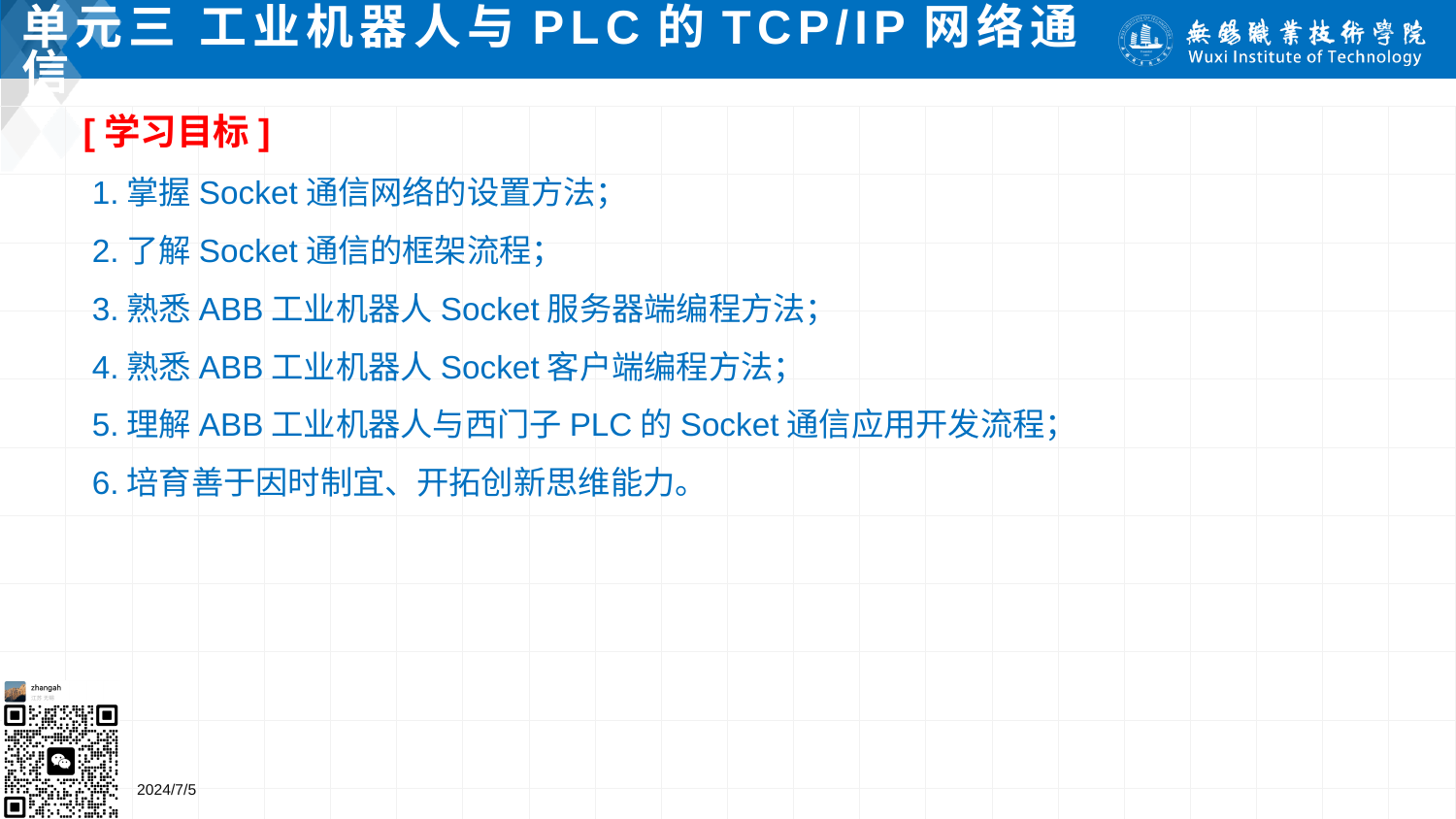

# 单元三 工业机器人与PLC的TCP/IP网络通信
[学习目标]
 1.掌握Socket通信网络的设置方法；
 2.了解Socket通信的框架流程；
 3.熟悉ABB工业机器人Socket服务器端编程方法；
 4.熟悉ABB工业机器人Socket客户端编程方法；
 5.理解ABB工业机器人与西门子PLC的Socket通信应用开发流程；
 6.培育善于因时制宜、开拓创新思维能力。
2024/7/5